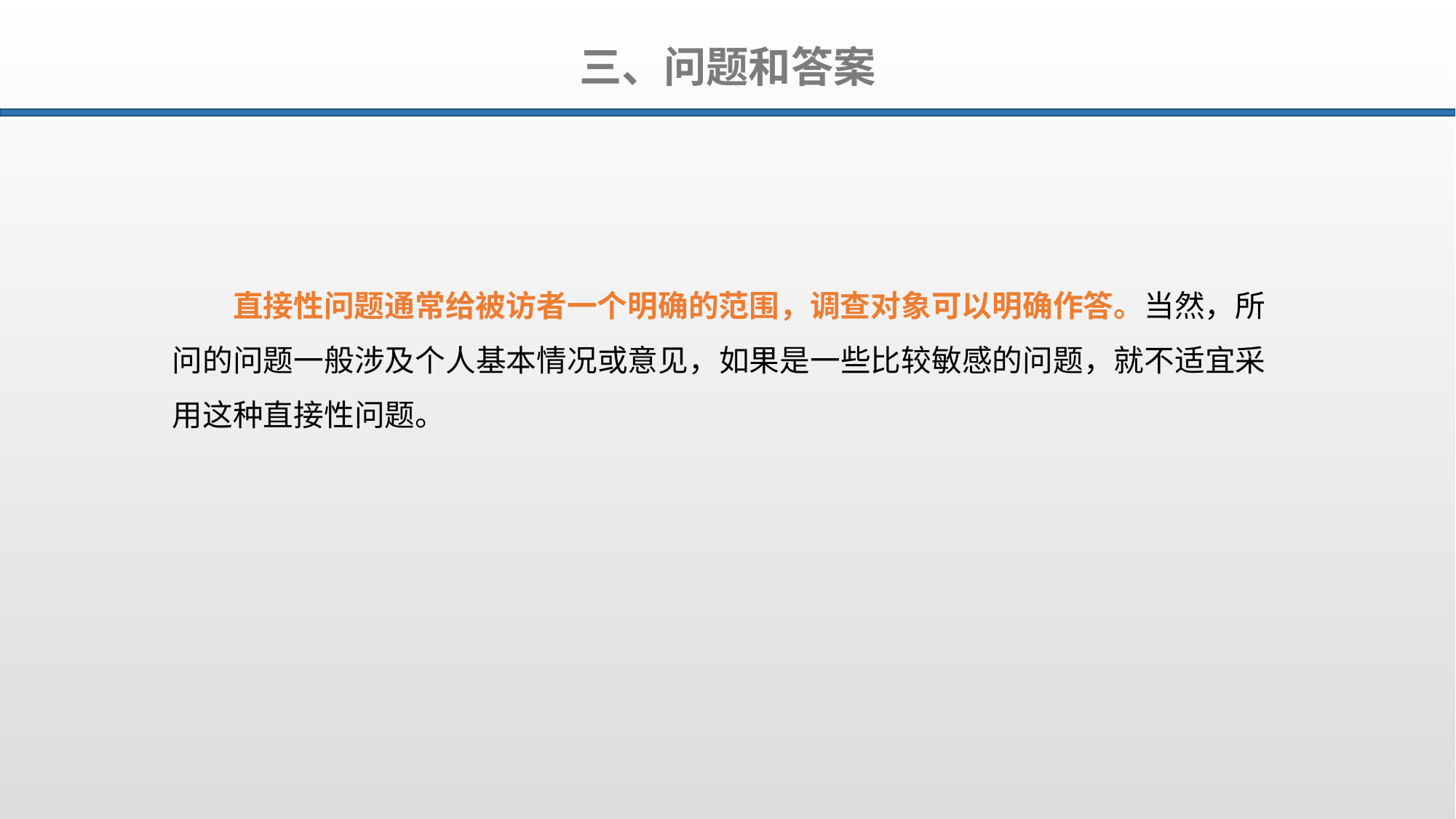

三、问题和答案

直接性问题通常给被访者一个明确的范围，调查对象可以明确作答。当然，所问的问题一般涉及个人基本情况或意见，如果是一些比较敏感的问题，就不适宜采用这种直接性问题。